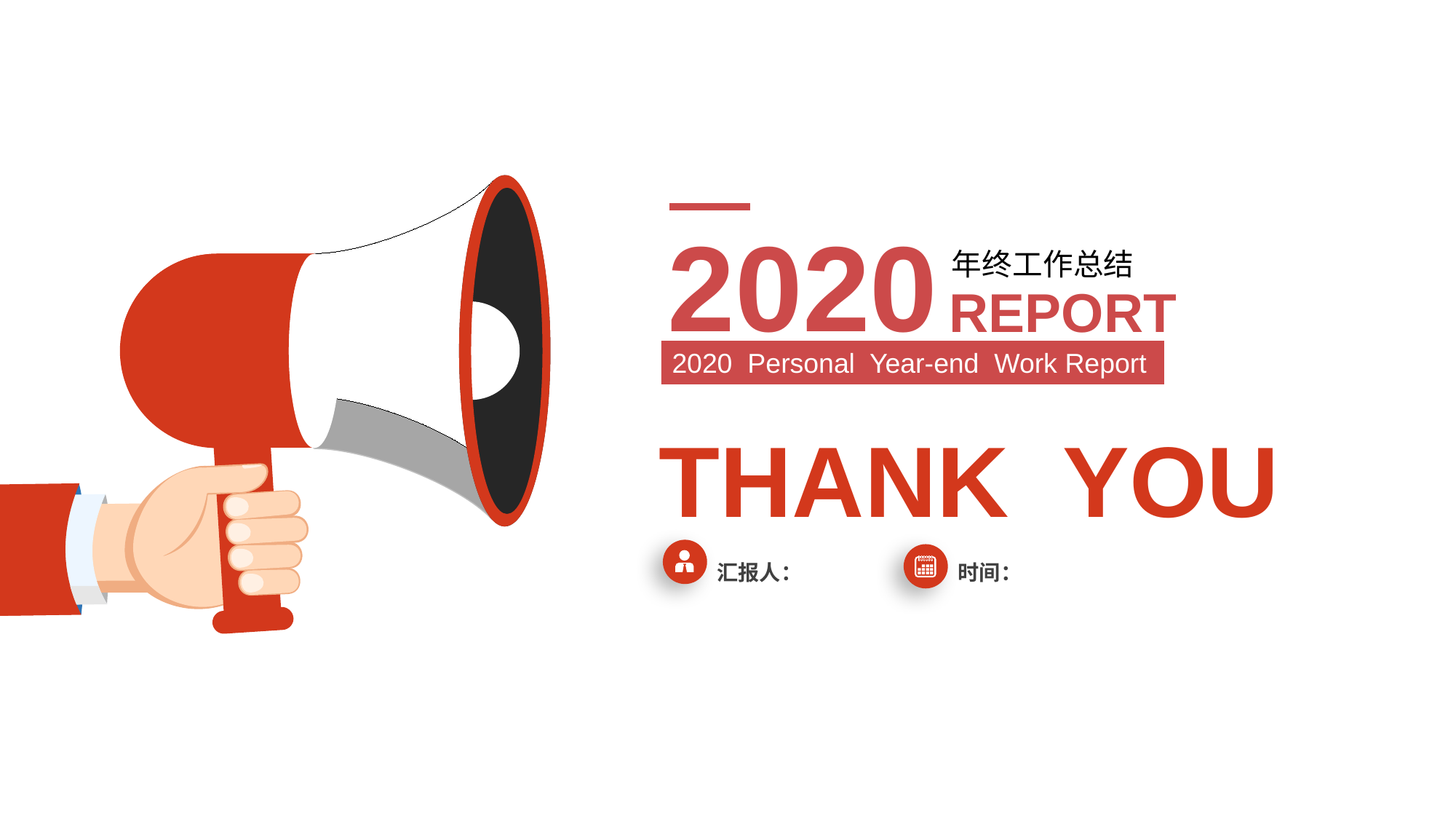

2020
年终工作总结
REPORT
2020  Personal  Year-end  Work Report
THANK  YOU

汇报人：

时间：